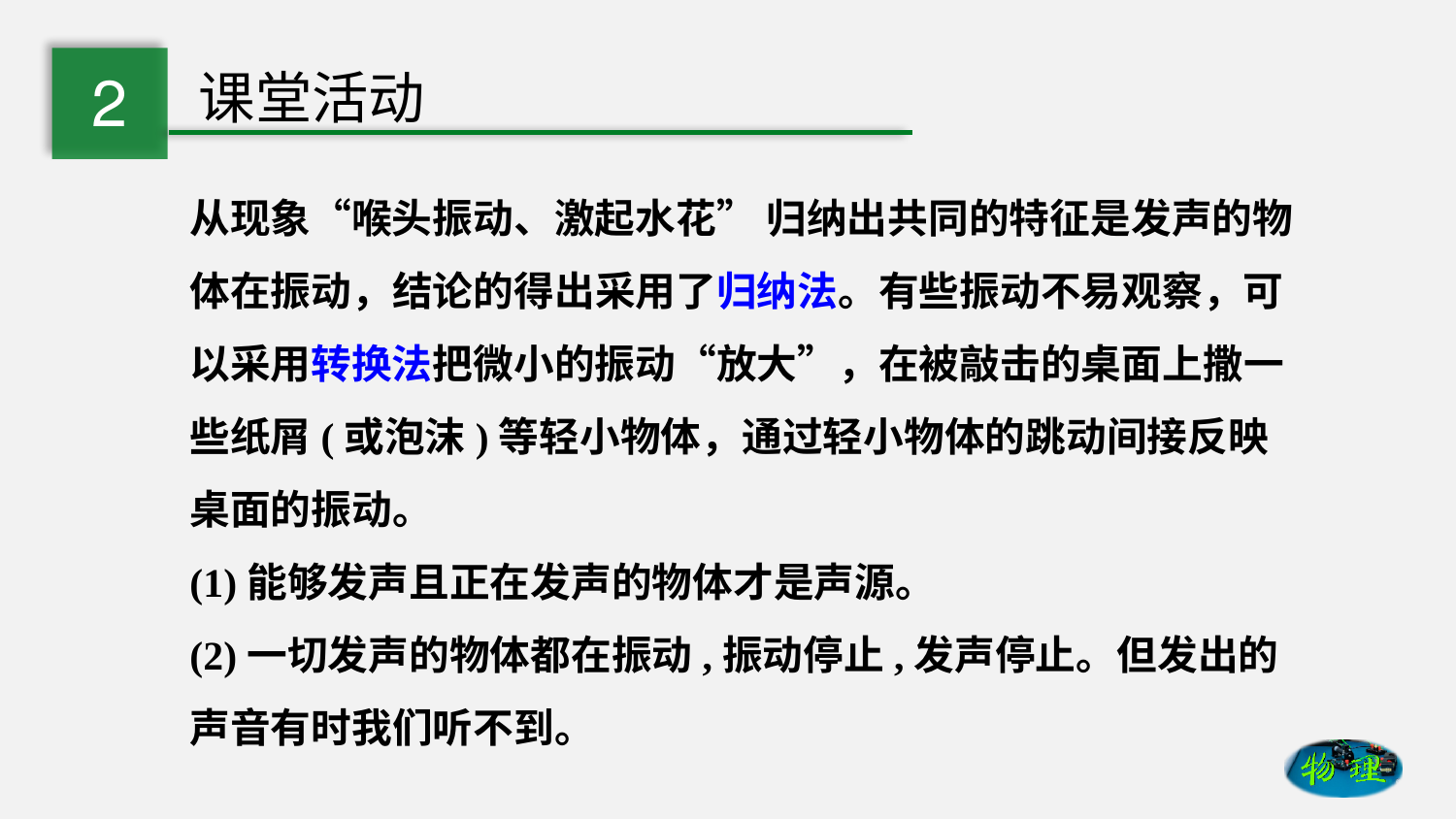

从现象“喉头振动、激起水花” 归纳出共同的特征是发声的物体在振动，结论的得出采用了归纳法。有些振动不易观察，可以采用转换法把微小的振动“放大”，在被敲击的桌面上撒一些纸屑(或泡沫)等轻小物体，通过轻小物体的跳动间接反映桌面的振动。
(1)能够发声且正在发声的物体才是声源。
(2)一切发声的物体都在振动,振动停止,发声停止。但发出的声音有时我们听不到。